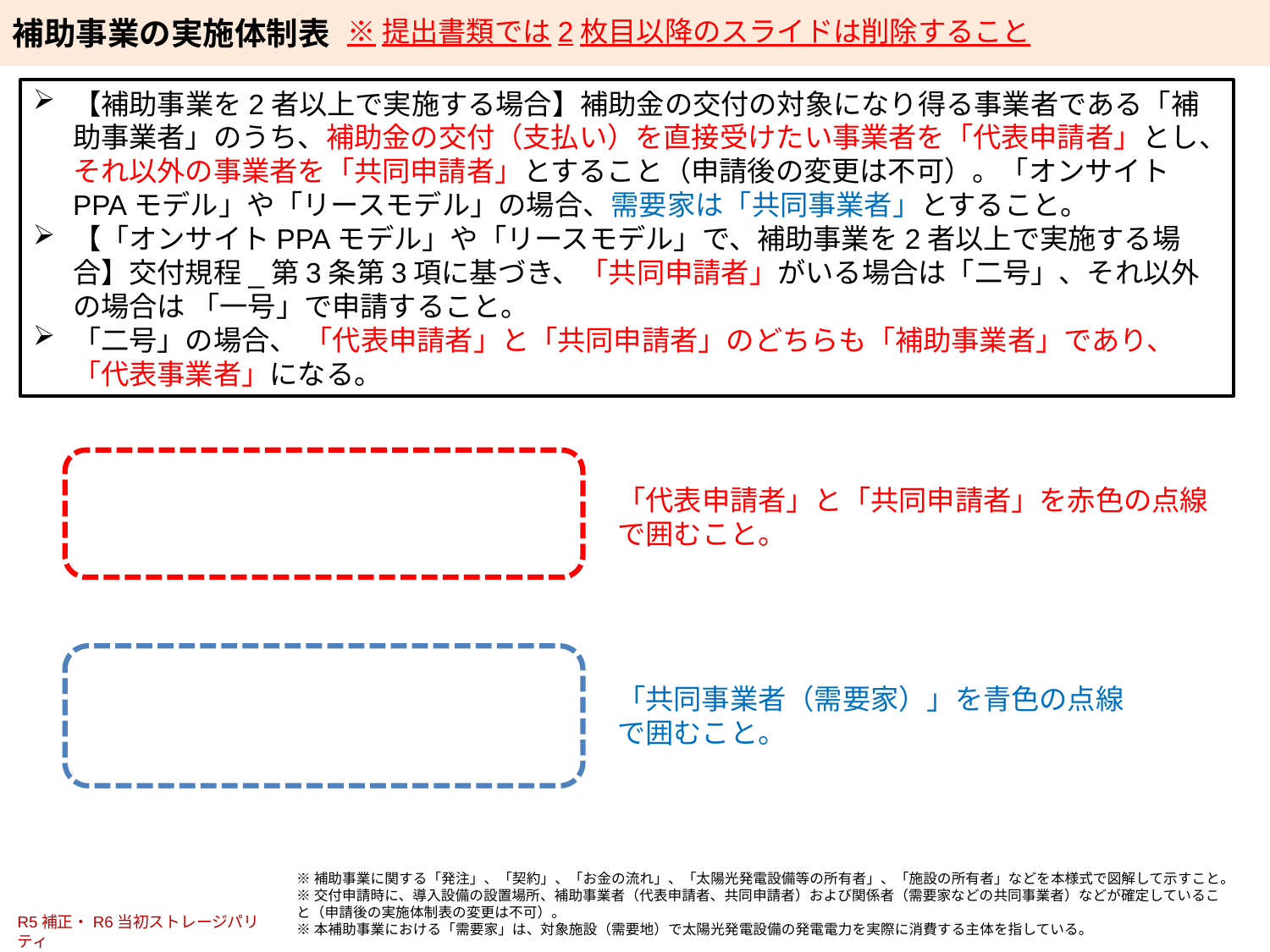

※提出書類では2枚目以降のスライドは削除すること
【補助事業を2者以上で実施する場合】補助金の交付の対象になり得る事業者である「補助事業者」のうち、補助金の交付（支払い）を直接受けたい事業者を「代表申請者」とし、それ以外の事業者を「共同申請者」とすること（申請後の変更は不可）。「オンサイトPPAモデル」や「リースモデル」の場合、需要家は「共同事業者」とすること。
【「オンサイトPPAモデル」や「リースモデル」で、補助事業を2者以上で実施する場合】交付規程_第3条第3項に基づき、「共同申請者」がいる場合は「二号」、それ以外の場合は 「一号」で申請すること。
「二号」の場合、 「代表申請者」と「共同申請者」のどちらも「補助事業者」であり、「代表事業者」になる。

「代表申請者」と「共同申請者」を赤色の点線で囲むこと。

「共同事業者（需要家）」を青色の点線で囲むこと。